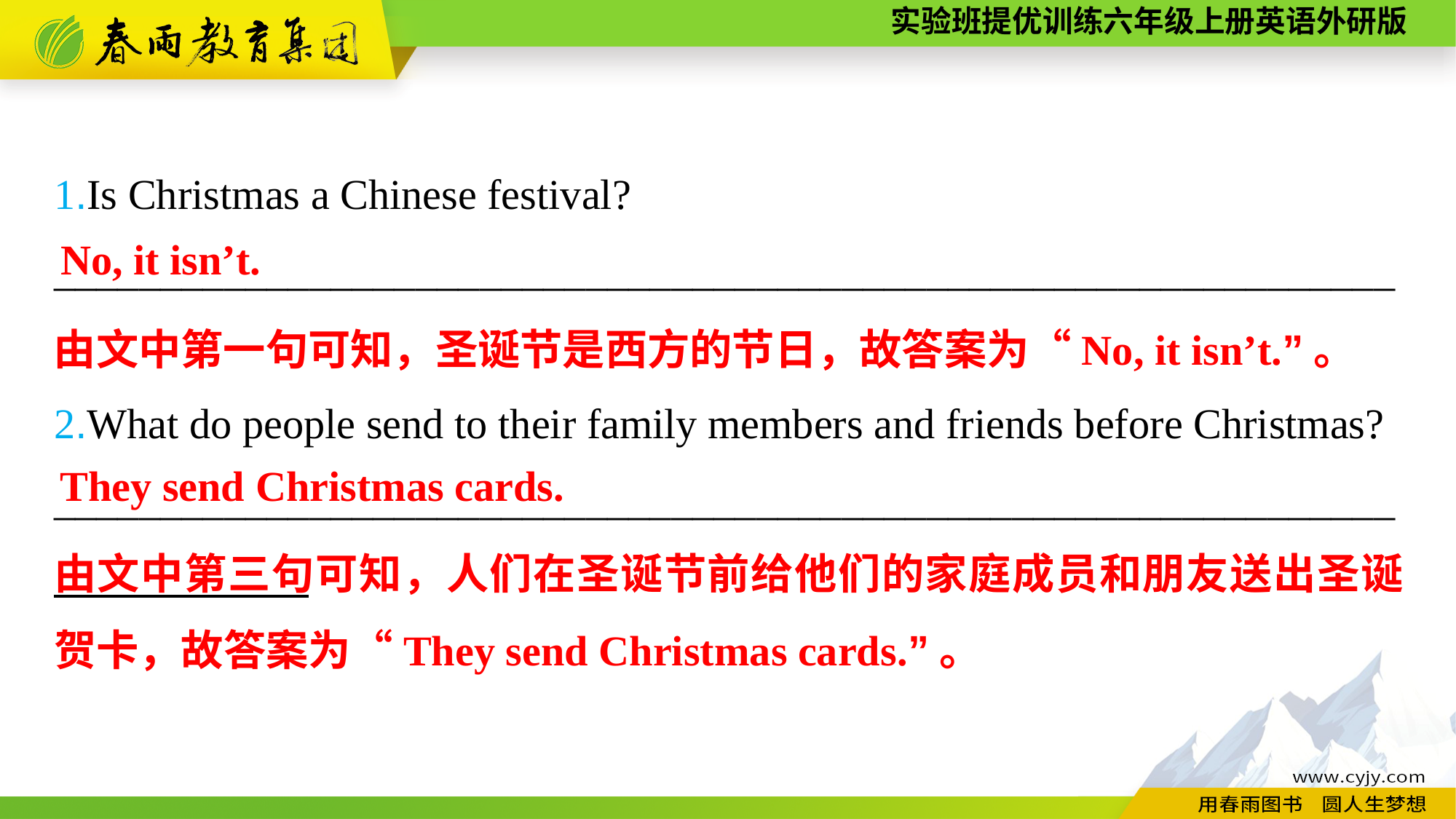

1.Is Christmas a Chinese festival?
_______________________________________________________________

2.What do people send to their family members and friends before Christmas?
_______________________________________________________________
No, it isn’t.
由文中第一句可知，圣诞节是西方的节日，故答案为“No, it isn’t.”。
They send Christmas cards.
由文中第三句可知，人们在圣诞节前给他们的家庭成员和朋友送出圣诞贺卡，故答案为“They send Christmas cards.”。